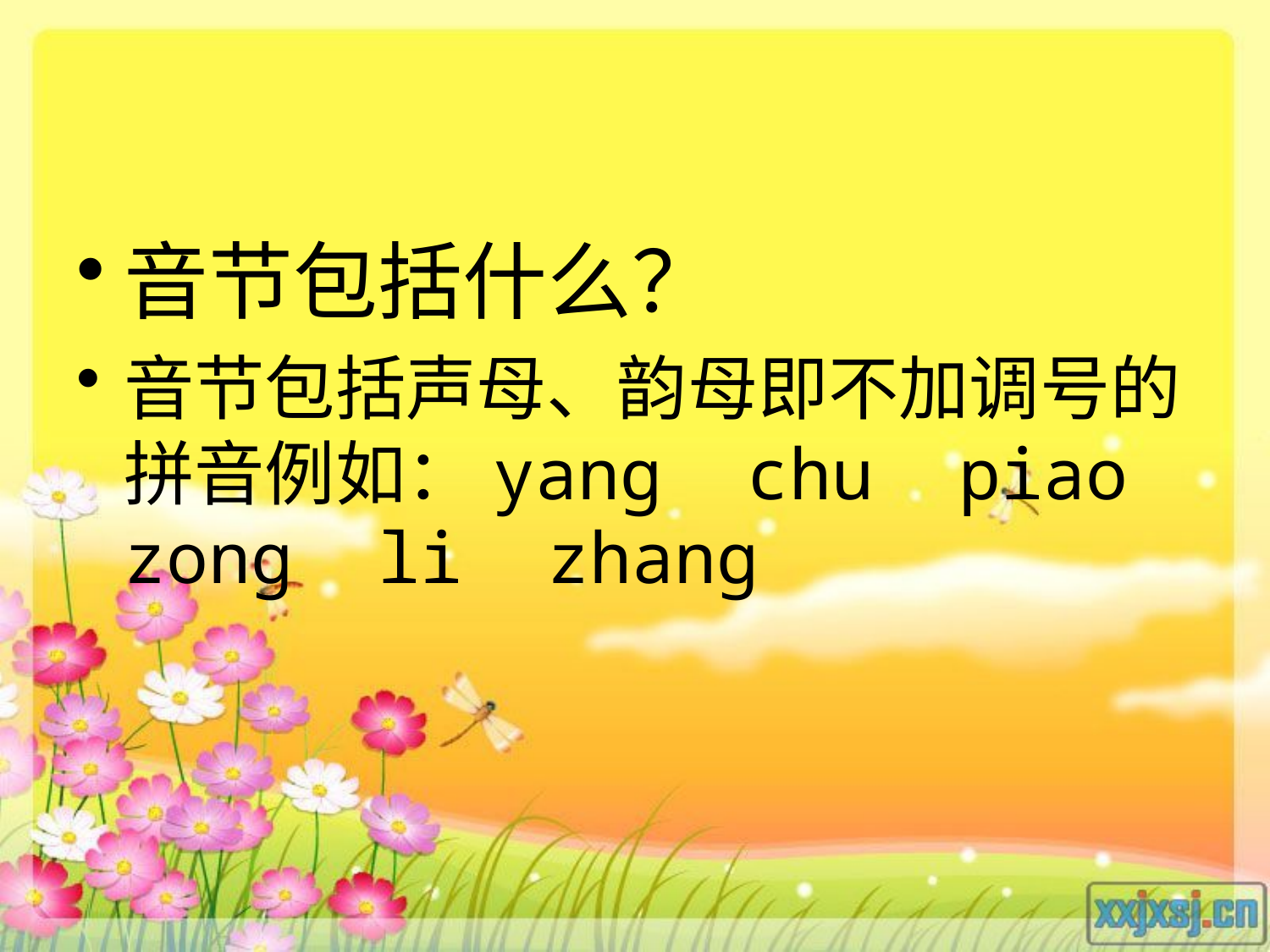

#
音节包括什么？
音节包括声母、韵母即不加调号的拼音例如：yang  chu  piao  zong  li  zhang